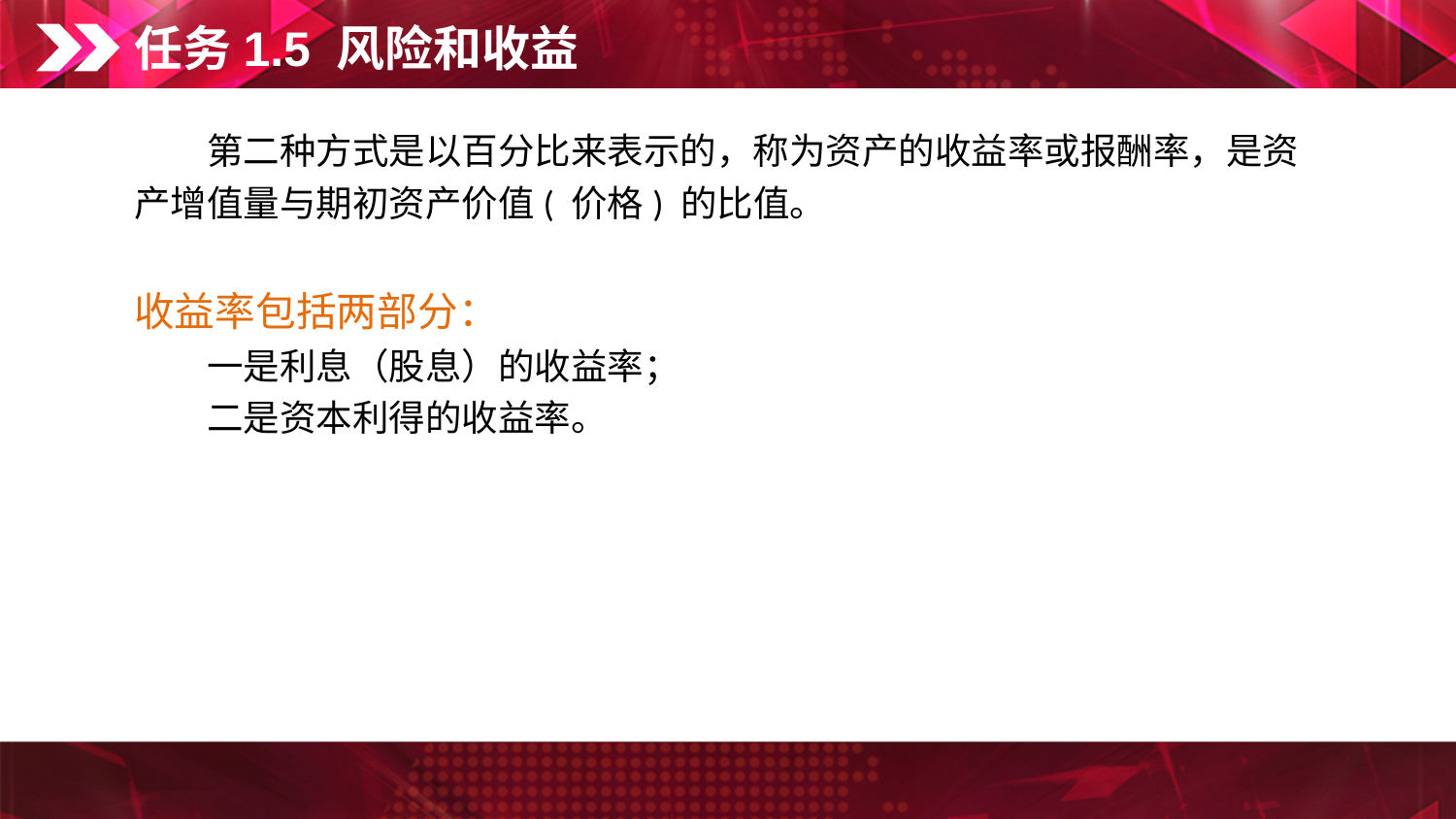

任务1.5 风险和收益

　　第二种方式是以百分比来表示的，称为资产的收益率或报酬率，是资产增值量与期初资产价值( 价格) 的比值。

收益率包括两部分：
　　一是利息（股息）的收益率；
　　二是资本利得的收益率。